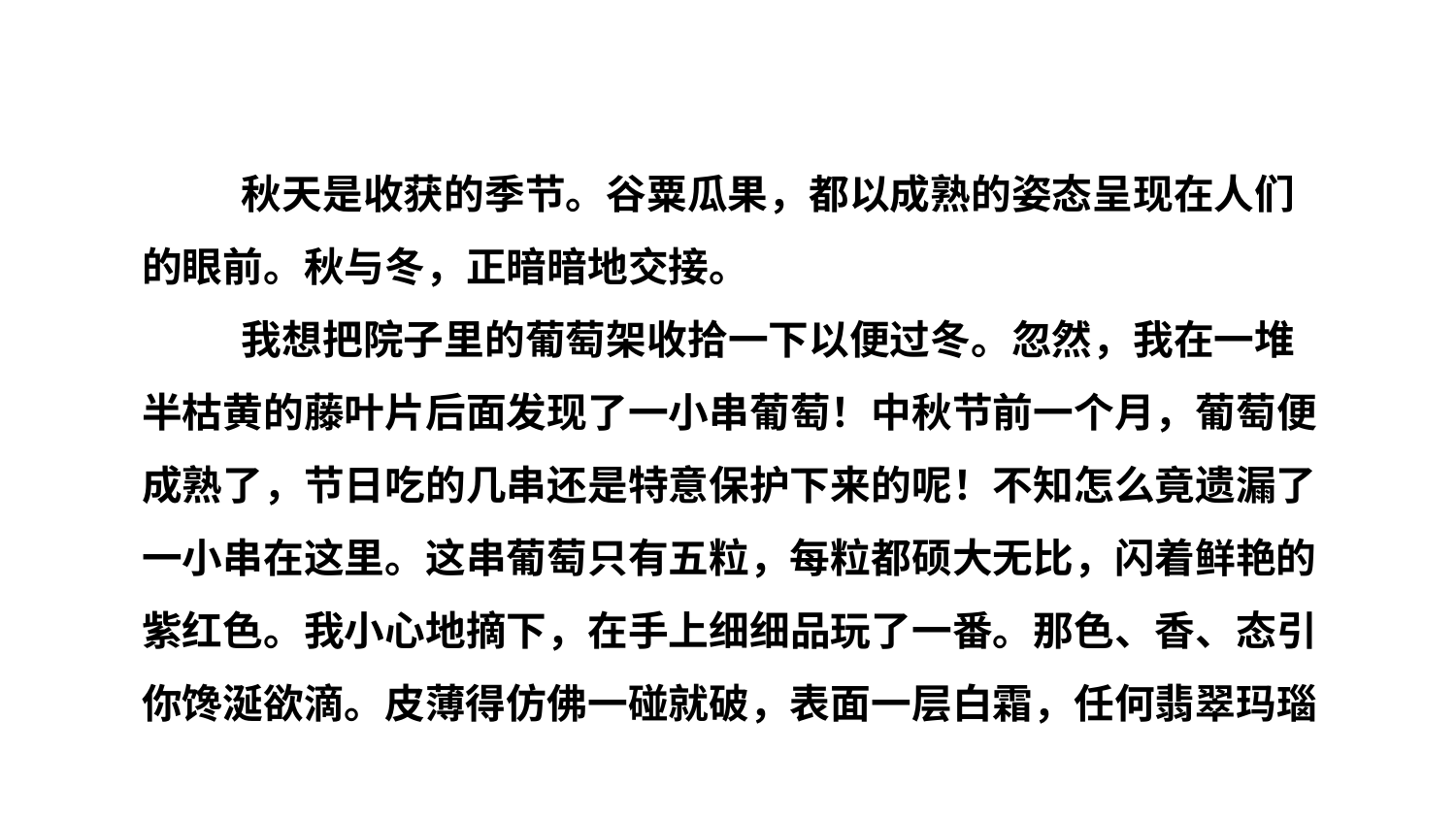

秋天是收获的季节。谷粟瓜果，都以成熟的姿态呈现在人们的眼前。秋与冬，正暗暗地交接。
我想把院子里的葡萄架收拾一下以便过冬。忽然，我在一堆半枯黄的藤叶片后面发现了一小串葡萄！中秋节前一个月，葡萄便成熟了，节日吃的几串还是特意保护下来的呢！不知怎么竟遗漏了一小串在这里。这串葡萄只有五粒，每粒都硕大无比，闪着鲜艳的紫红色。我小心地摘下，在手上细细品玩了一番。那色、香、态引你馋涎欲滴。皮薄得仿佛一碰就破，表面一层白霜，任何翡翠玛瑙